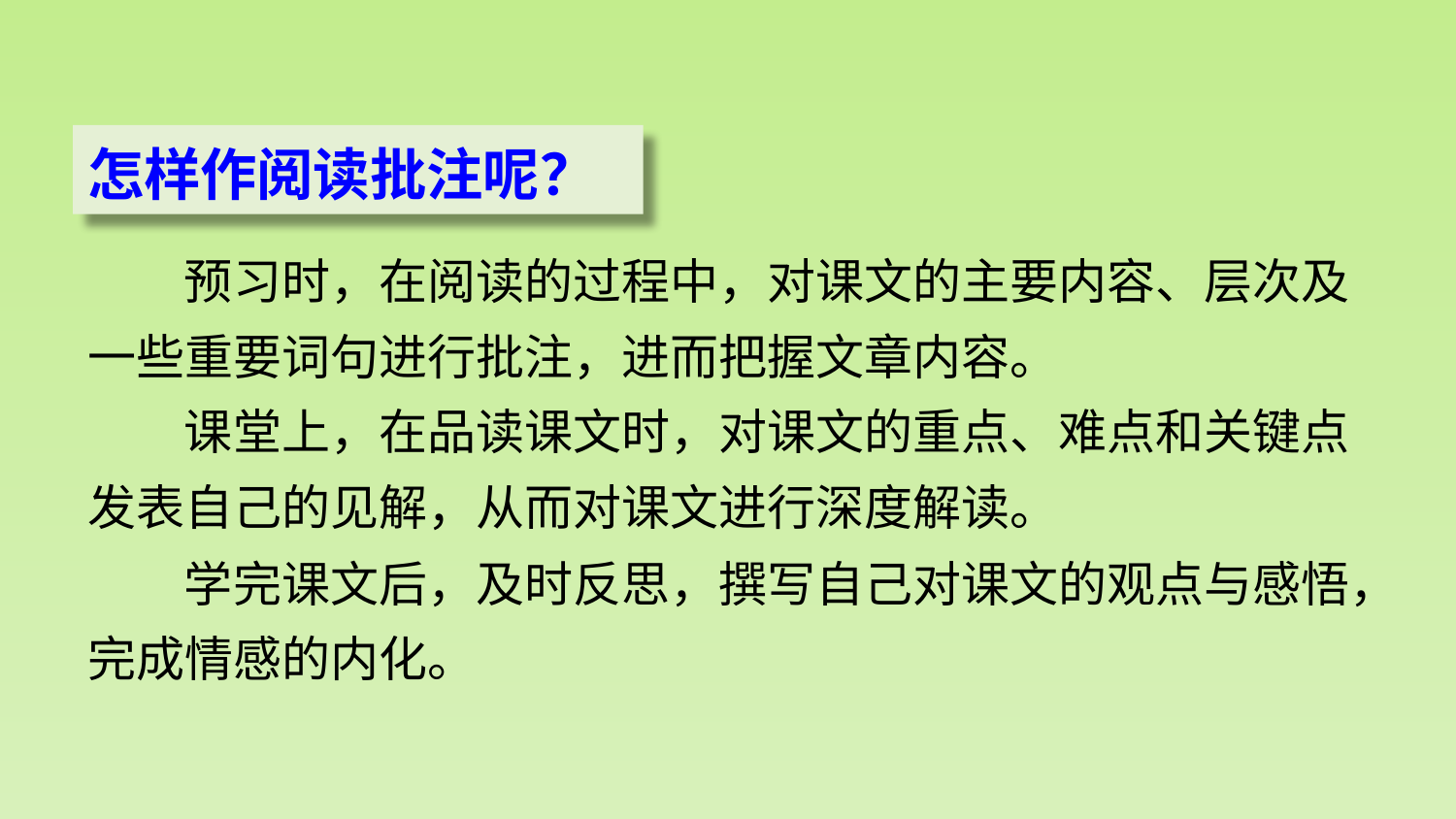

怎样作阅读批注呢？
预习时，在阅读的过程中，对课文的主要内容、层次及一些重要词句进行批注，进而把握文章内容。
课堂上，在品读课文时，对课文的重点、难点和关键点发表自己的见解，从而对课文进行深度解读。
学完课文后，及时反思，撰写自己对课文的观点与感悟，完成情感的内化。